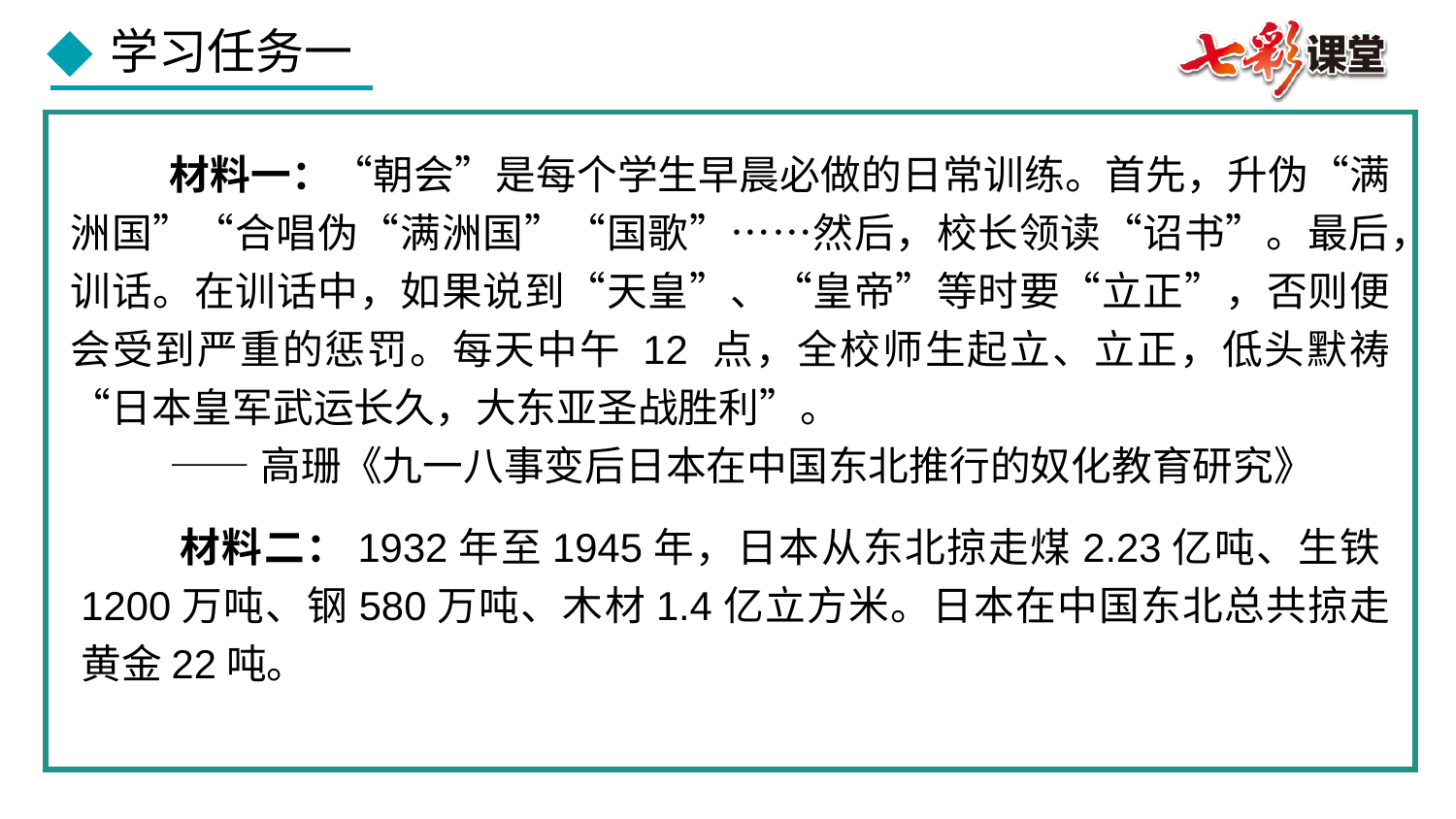

材料一：“朝会”是每个学生早晨必做的日常训练。首先，升伪“满洲国”“合唱伪“满洲国”“国歌”……然后，校长领读“诏书”。最后，训话。在训话中，如果说到“天皇”、“皇帝”等时要“立正”，否则便会受到严重的惩罚。每天中午 12 点，全校师生起立、立正，低头默祷“日本皇军武运长久，大东亚圣战胜利”。
——高珊《九一八事变后日本在中国东北推行的奴化教育研究》
材料二：1932年至1945年，日本从东北掠走煤2.23亿吨、生铁1200万吨、钢580万吨、木材1.4亿立方米。日本在中国东北总共掠走黄金22吨。